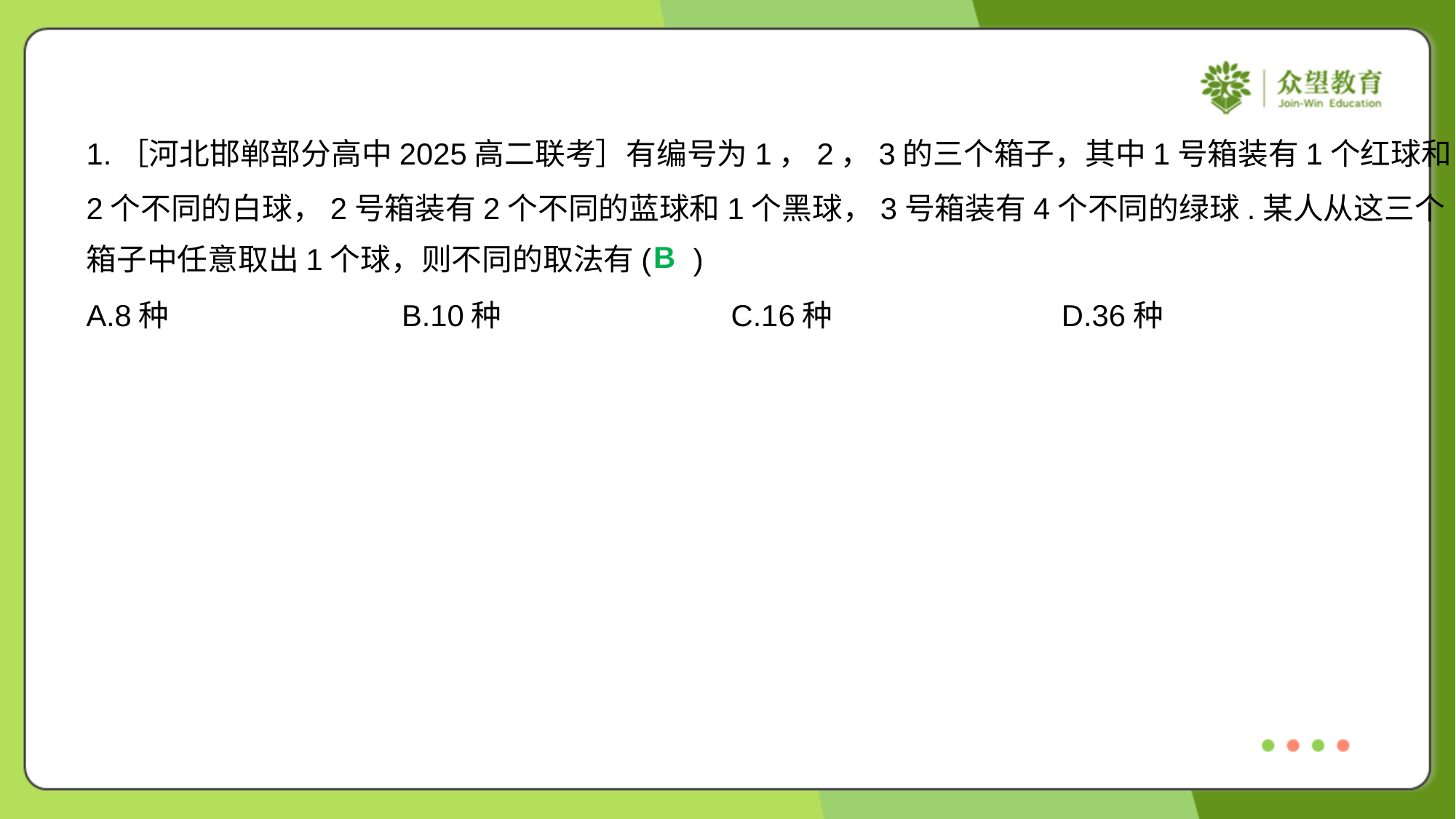

1.［河北邯郸部分高中2025高二联考］有编号为1，2，3的三个箱子，其中1号箱装有1个红球和
2个不同的白球，2号箱装有2个不同的蓝球和1个黑球，3号箱装有4个不同的绿球.某人从这三个
箱子中任意取出1个球，则不同的取法有(     )
B
A.8种	B.10种	C.16种	D.36种